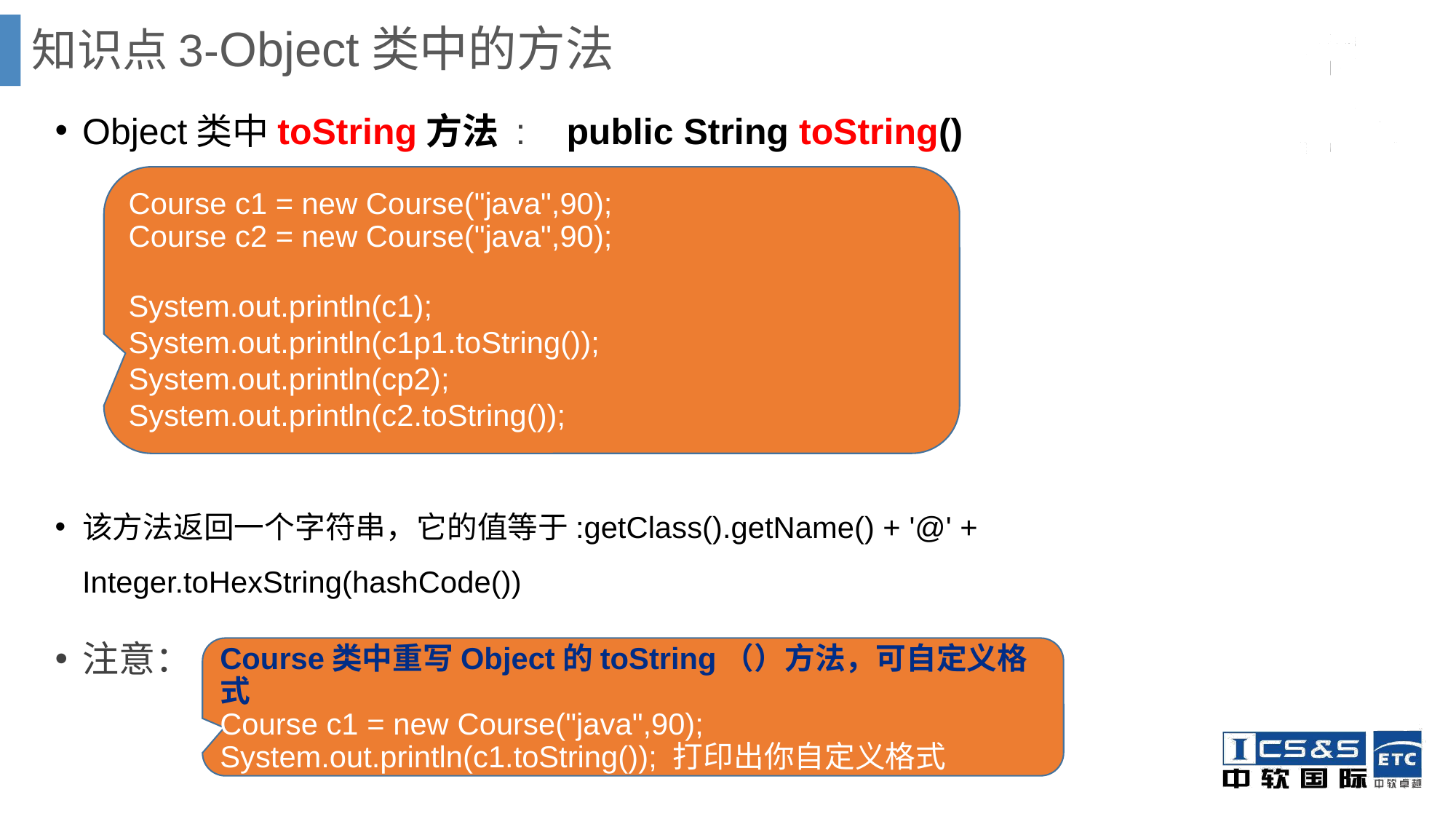

# 知识点3-Object类中的方法
Object类中toString方法 :    public String toString()

该方法返回一个字符串，它的值等于:getClass().getName() + '@' +  Integer.toHexString(hashCode())
注意：

Course c1 = new Course("java",90);
Course c2 = new Course("java",90);

System.out.println(c1);
System.out.println(c1p1.toString());
System.out.println(cp2);
System.out.println(c2.toString());

Course类中重写Object的toString（）方法，可自定义格式
Course c1 = new Course("java",90);
System.out.println(c1.toString()); 打印出你自定义格式